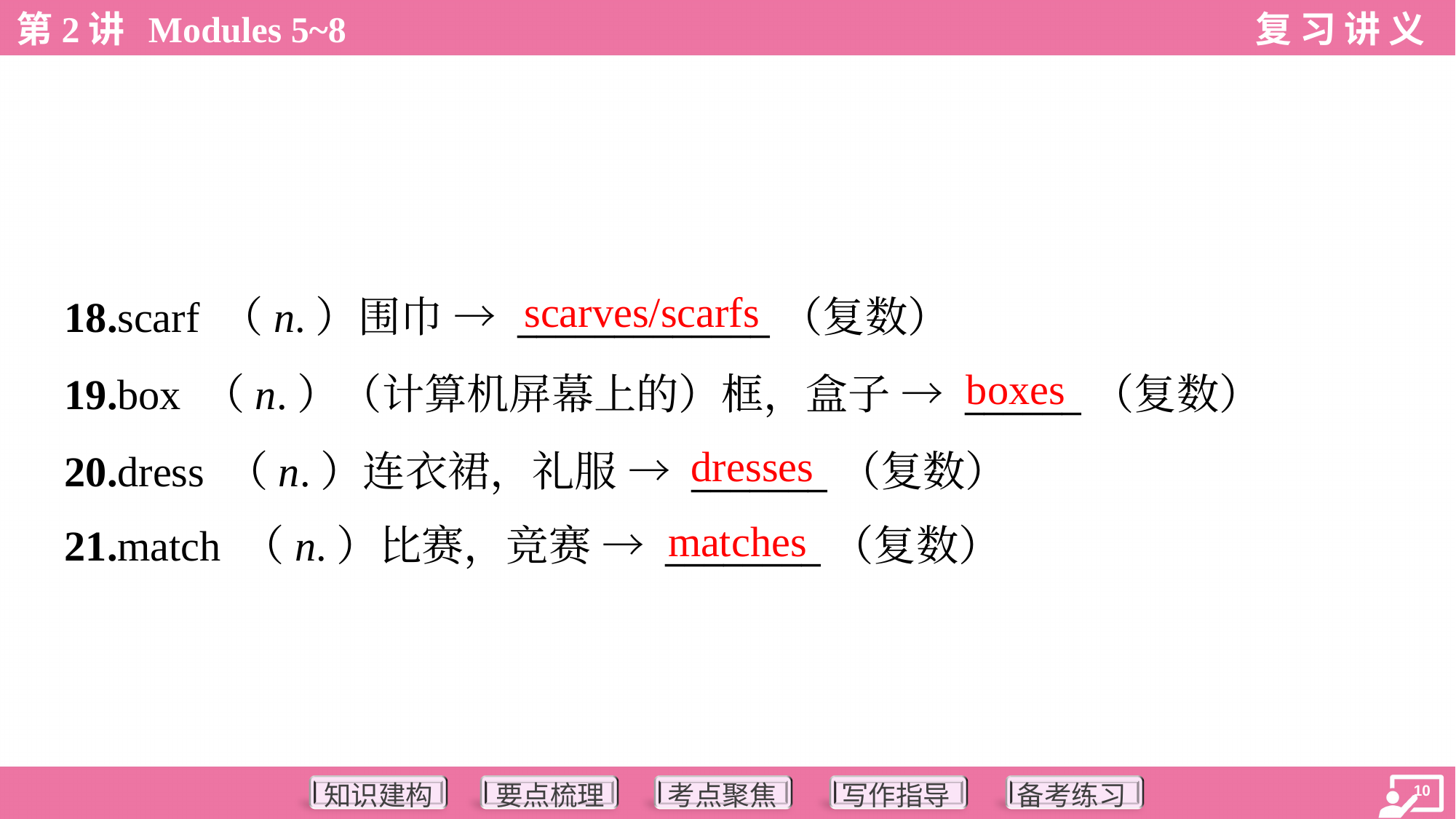

scarves/scarfs
18.scarf （n.）围巾 → _____________（复数）
19.box （n.）（计算机屏幕上的）框，盒子 → ______（复数）
20.dress （n.）连衣裙，礼服 → _______（复数）
21.match （n.）比赛，竞赛 → ________（复数）
boxes
dresses
matches